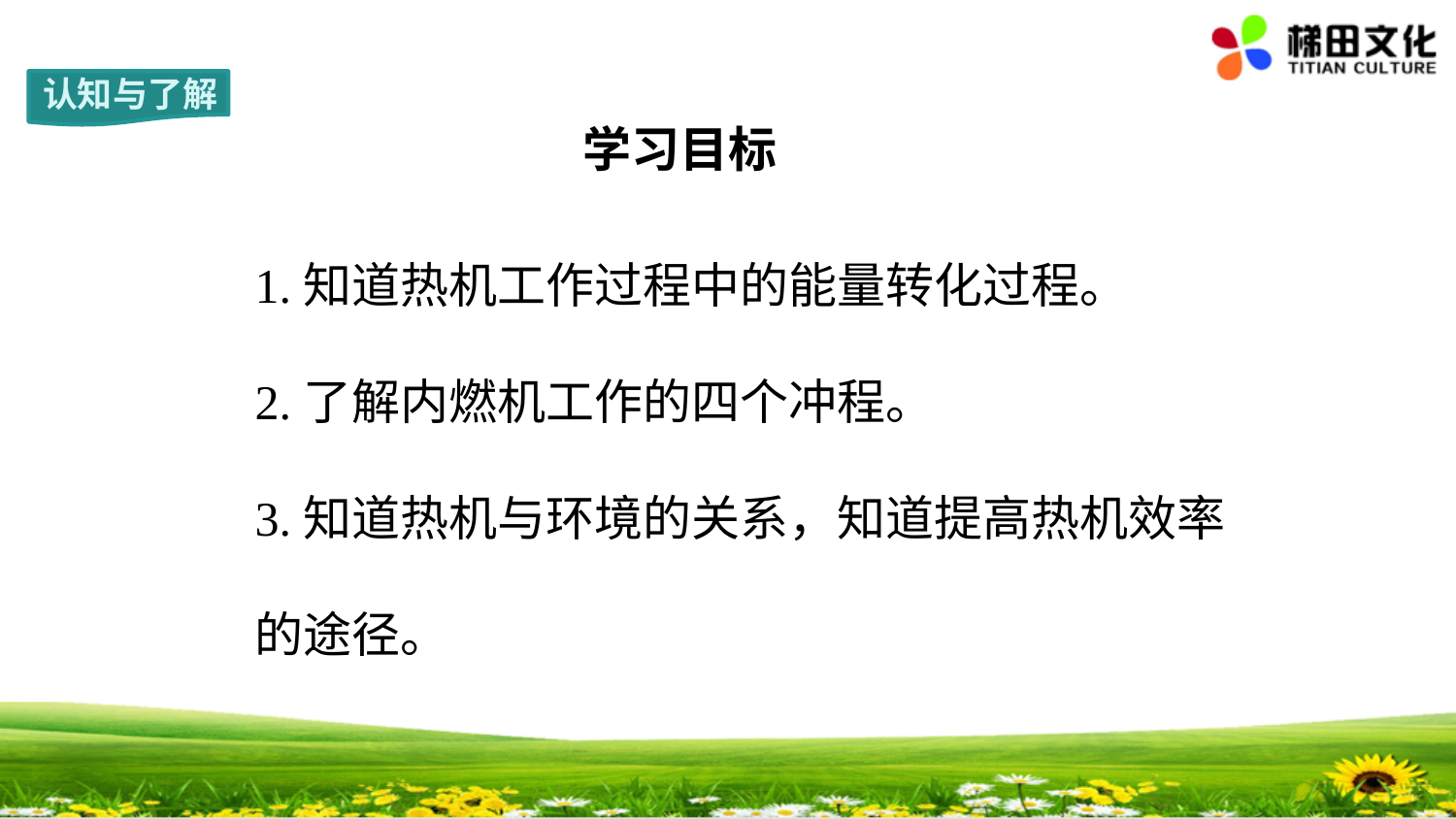

认知与了解

学习目标
1.知道热机工作过程中的能量转化过程。
2.了解内燃机工作的四个冲程。
3.知道热机与环境的关系，知道提高热机效率的途径。